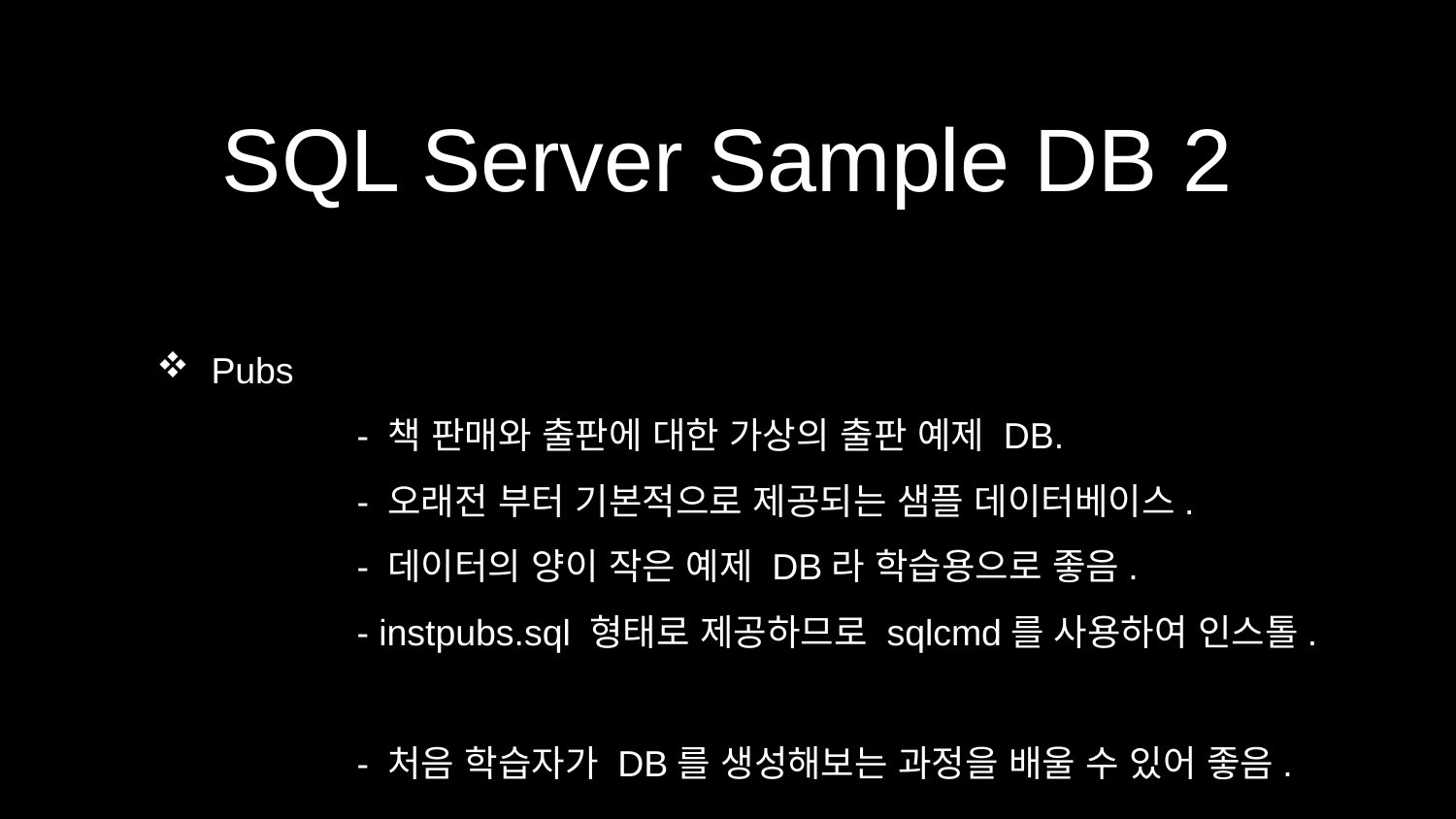

# SQL Server Sample DB 2
Pubs
	- 책 판매와 출판에 대한 가상의 출판 예제 DB.
	- 오래전 부터 기본적으로 제공되는 샘플 데이터베이스.
	- 데이터의 양이 작은 예제 DB라 학습용으로 좋음.
	- instpubs.sql 형태로 제공하므로 sqlcmd를 사용하여 인스톨.
	- 처음 학습자가 DB를 생성해보는 과정을 배울 수 있어 좋음.